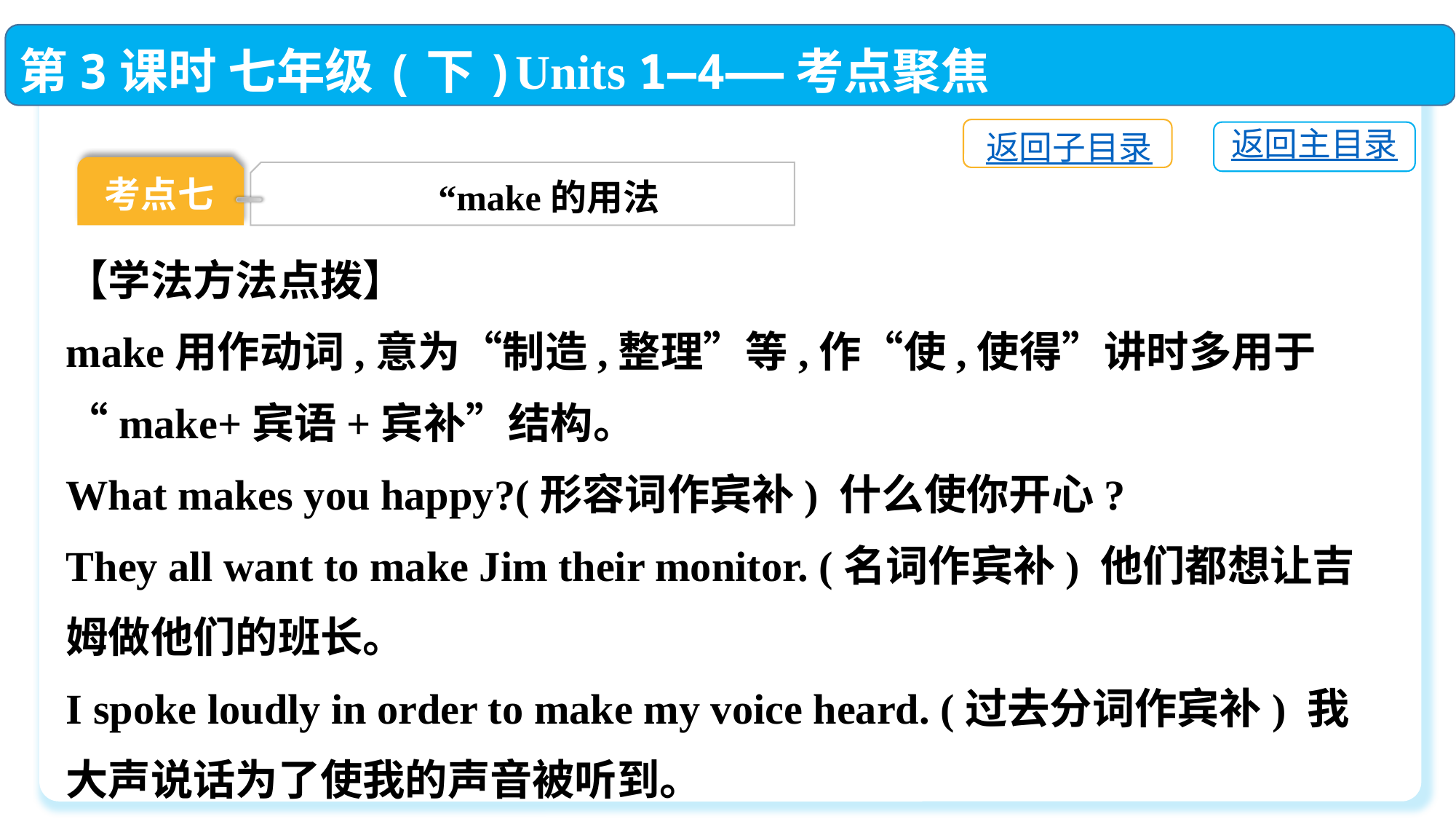

第3课时 七年级(下)Units 1—4——考点聚焦

返回子目录
返回主目录
考点七
“make的用法

【学法方法点拨】
make用作动词,意为“制造,整理”等,作“使,使得”讲时多用于“make+宾语+宾补”结构。
What makes you happy?(形容词作宾补) 什么使你开心?
They all want to make Jim their monitor. (名词作宾补) 他们都想让吉姆做他们的班长。
I spoke loudly in order to make my voice heard. (过去分词作宾补) 我大声说话为了使我的声音被听到。